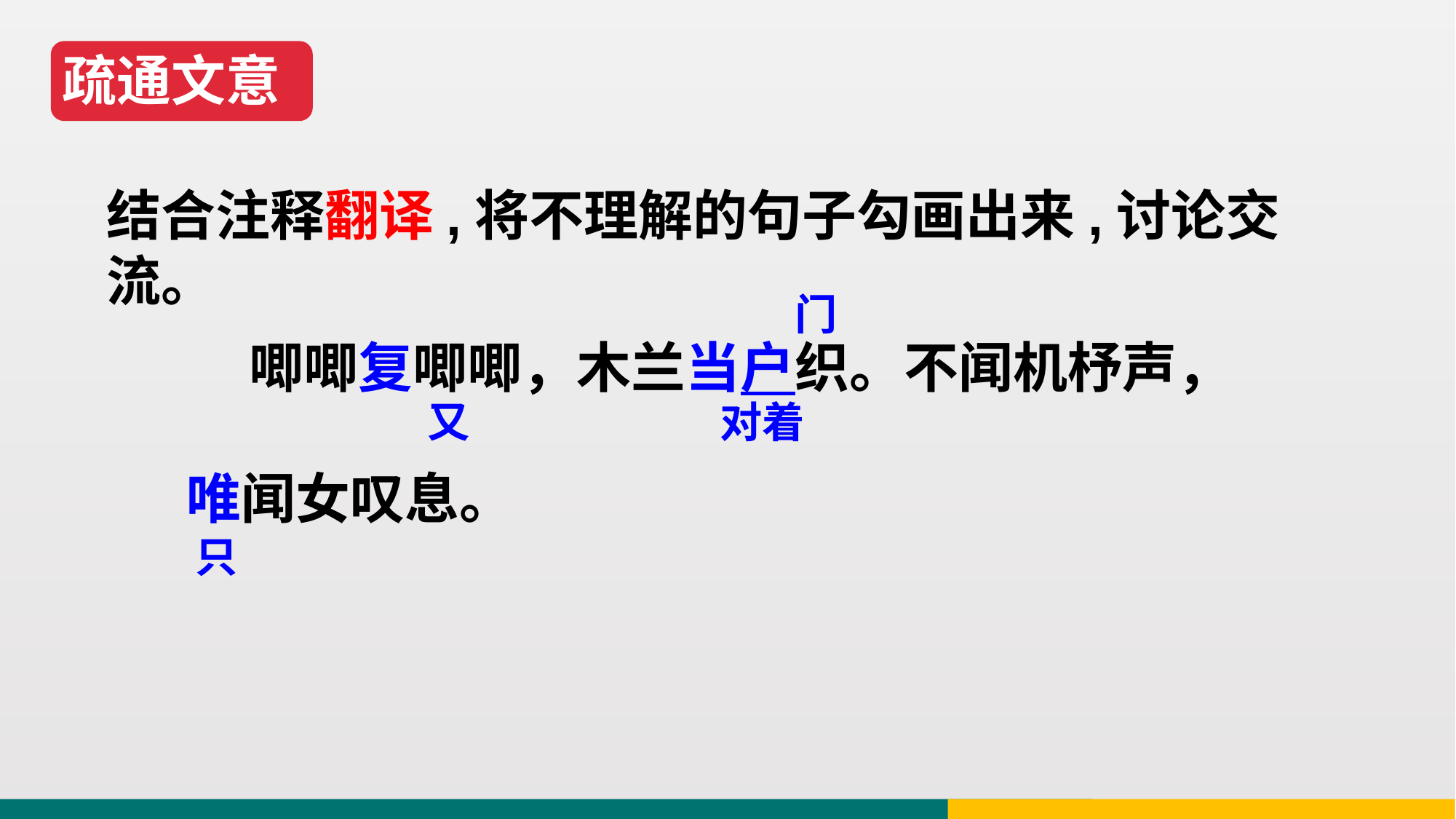

疏通文意
结合注释翻译,将不理解的句子勾画出来,讨论交流。
门
    唧唧复唧唧，木兰当户织。不闻机杼声，

唯闻女叹息。
又
对着
只